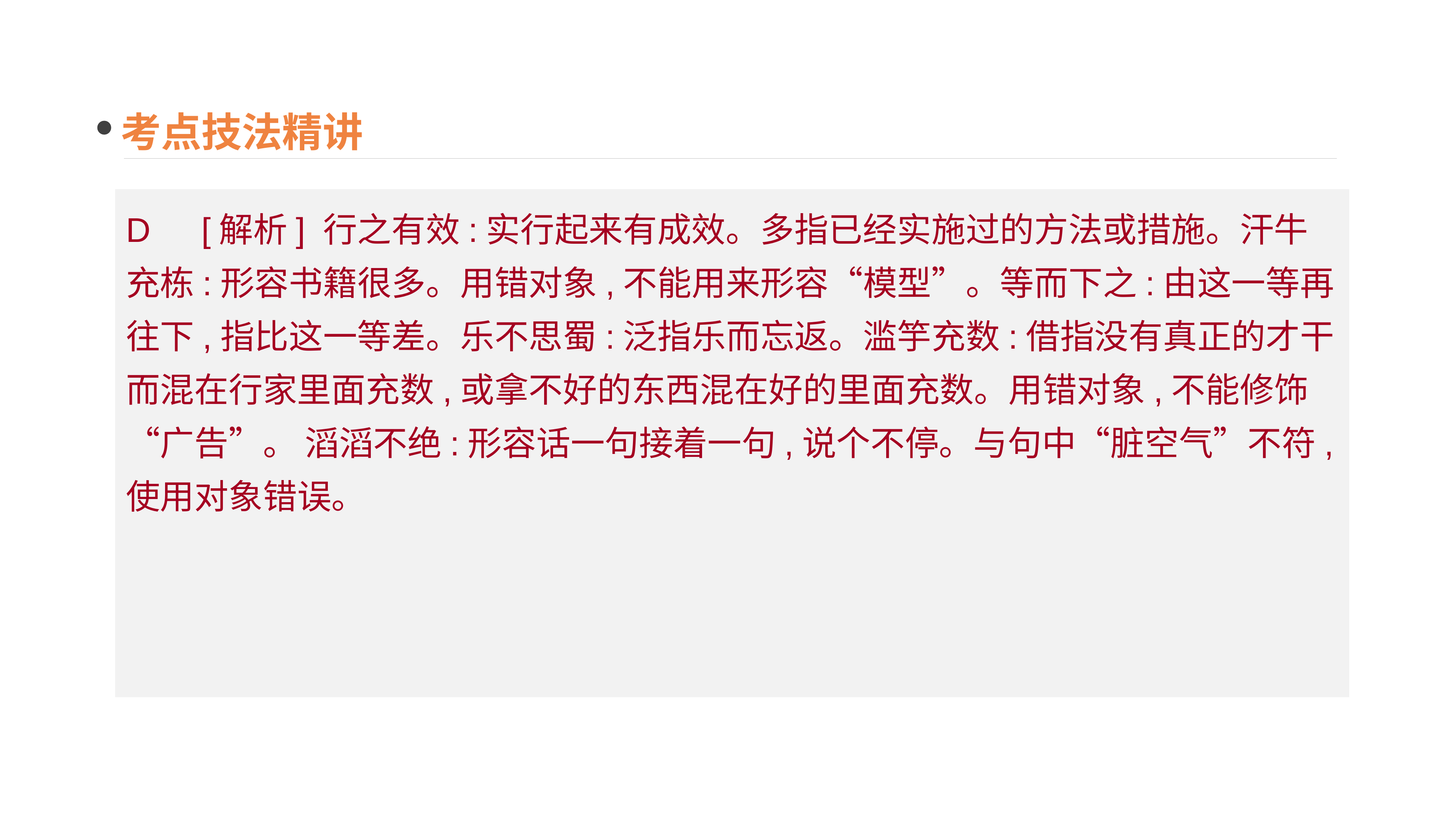

考点技法精讲

D　[解析] 行之有效:实行起来有成效。多指已经实施过的方法或措施。汗牛充栋:形容书籍很多。用错对象,不能用来形容“模型”。等而下之:由这一等再往下,指比这一等差。乐不思蜀:泛指乐而忘返。滥竽充数:借指没有真正的才干而混在行家里面充数,或拿不好的东西混在好的里面充数。用错对象,不能修饰“广告”。 滔滔不绝:形容话一句接着一句,说个不停。与句中“脏空气”不符,使用对象错误。